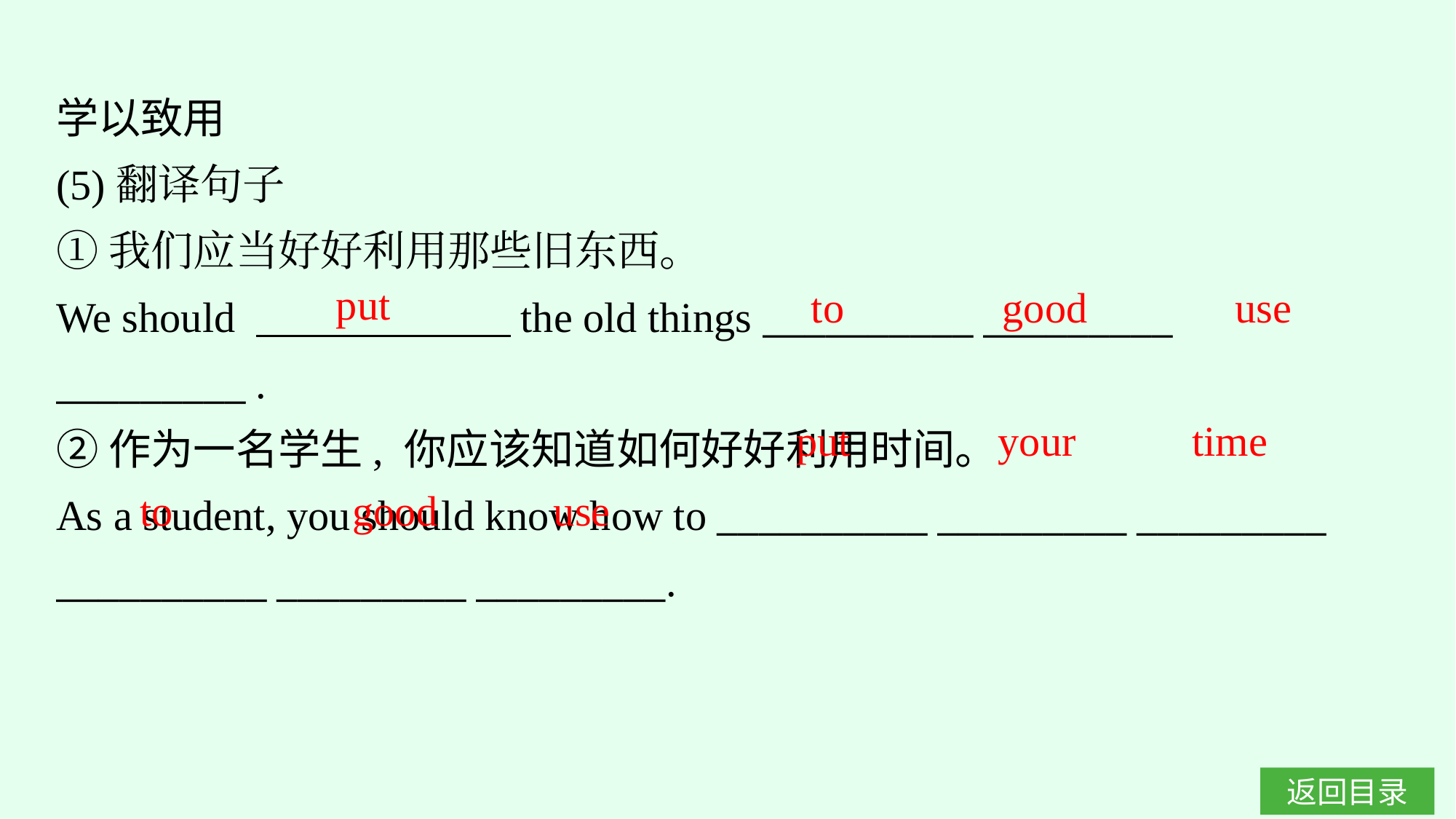

学以致用
(5)翻译句子
①我们应当好好利用那些旧东西。
We should 　　　　　　the old things __________ _________ _________ .
②作为一名学生, 你应该知道如何好好利用时间。
As a student, you should know how to __________ _________ _________ __________ _________ _________.
put
to               good              use
put              your           time
to                 good           use